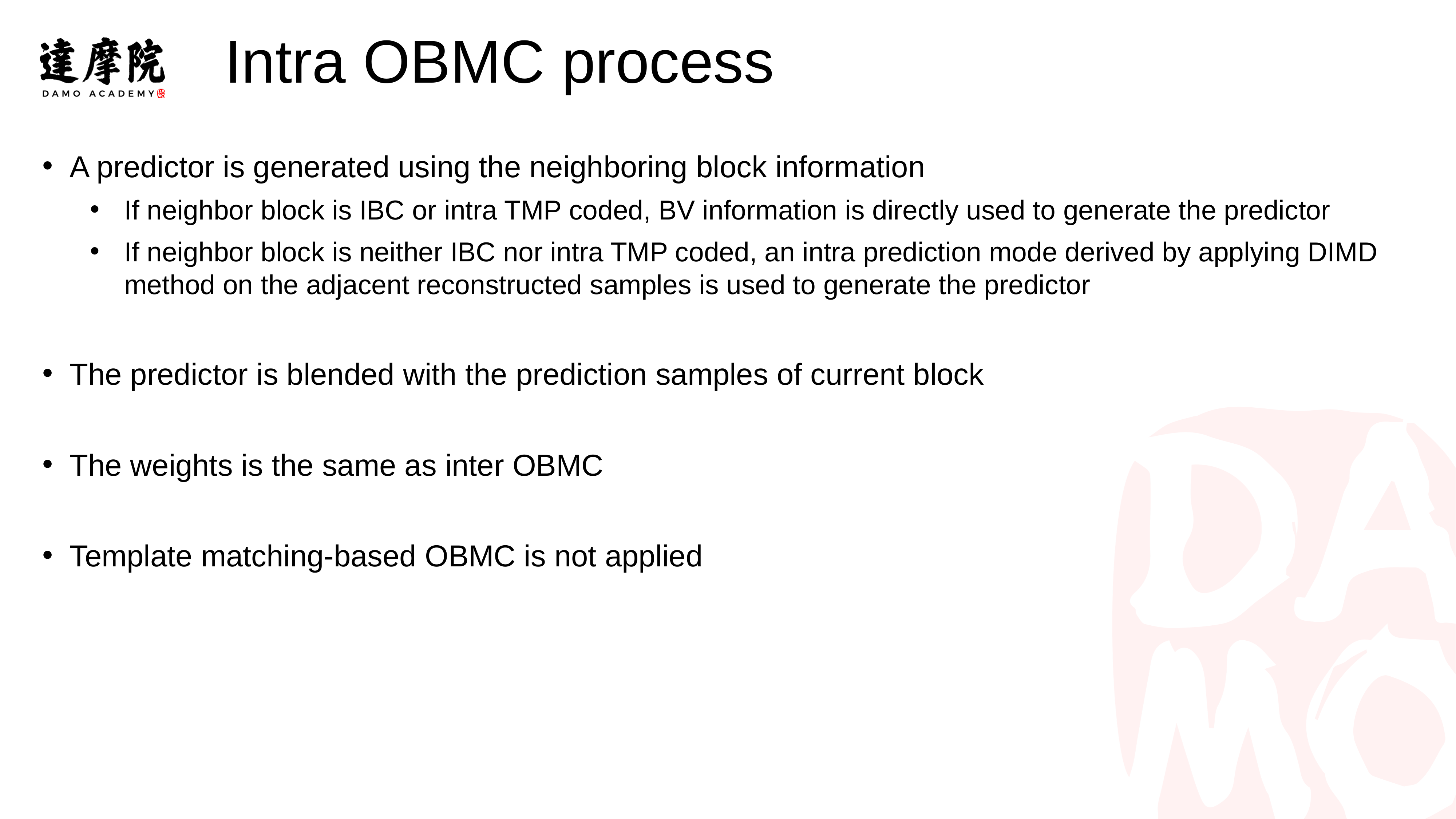

Intra OBMC process
实验室名称
A predictor is generated using the neighboring block information
If neighbor block is IBC or intra TMP coded, BV information is directly used to generate the predictor
If neighbor block is neither IBC nor intra TMP coded, an intra prediction mode derived by applying DIMD method on the adjacent reconstructed samples is used to generate the predictor

The predictor is blended with the prediction samples of current block

The weights is the same as inter OBMC

Template matching-based OBMC is not applied

non-CCP chroma intra prediction modes reordering was proposed
-0.05% luma gain for camera-captured contents
-0.18% luma gain for class F
-0.22% luma gain for class TGM

It is recommend to further study this proposal in EE2cross-checking